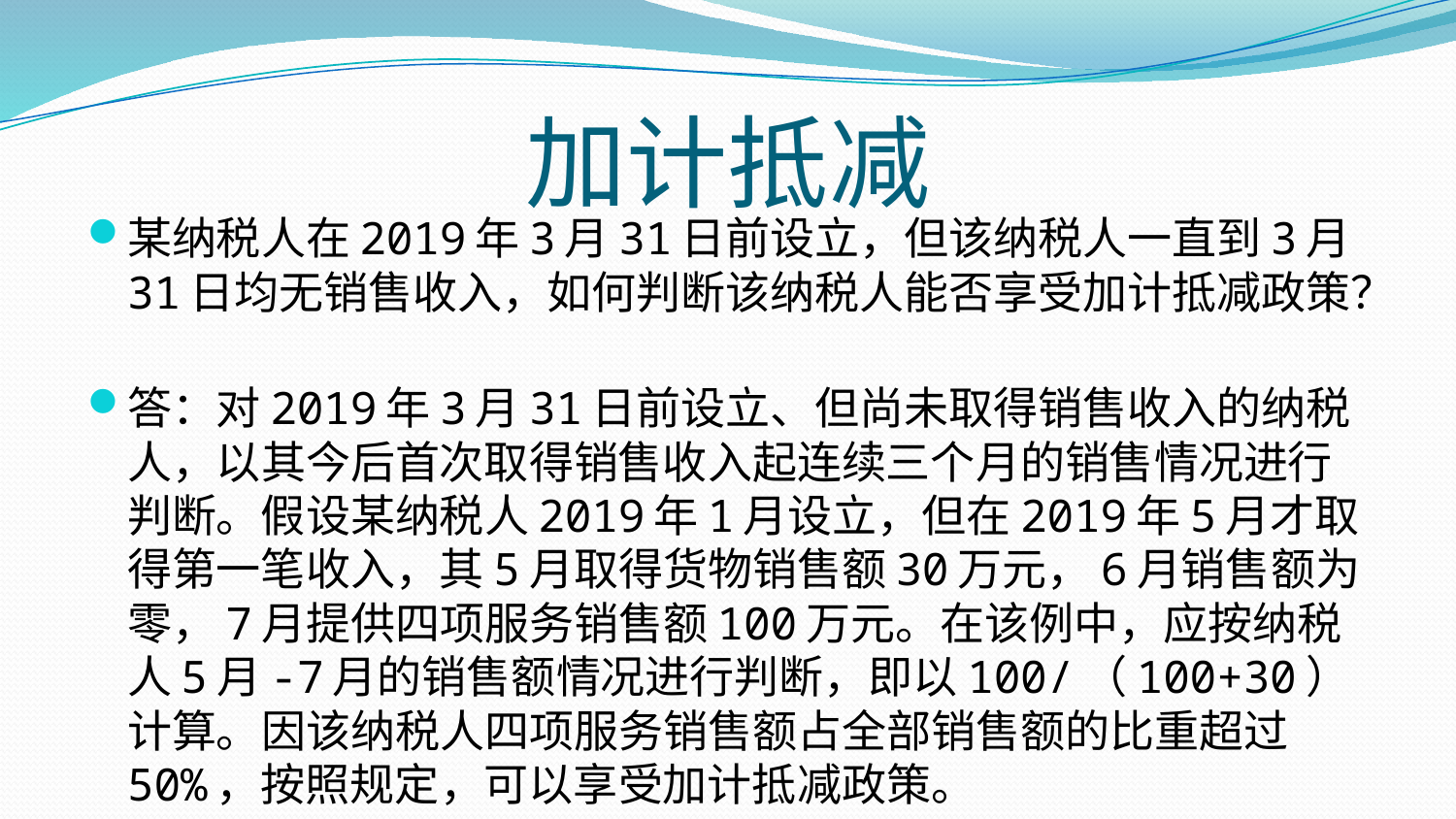

# 加计抵减
某纳税人在2019年3月31日前设立，但该纳税人一直到3月31日均无销售收入，如何判断该纳税人能否享受加计抵减政策？
答：对2019年3月31日前设立、但尚未取得销售收入的纳税人，以其今后首次取得销售收入起连续三个月的销售情况进行判断。假设某纳税人2019年1月设立，但在2019年5月才取得第一笔收入，其5月取得货物销售额30万元，6月销售额为零，7月提供四项服务销售额100万元。在该例中，应按纳税人5月-7月的销售额情况进行判断，即以100/（100+30）计算。因该纳税人四项服务销售额占全部销售额的比重超过50%，按照规定，可以享受加计抵减政策。